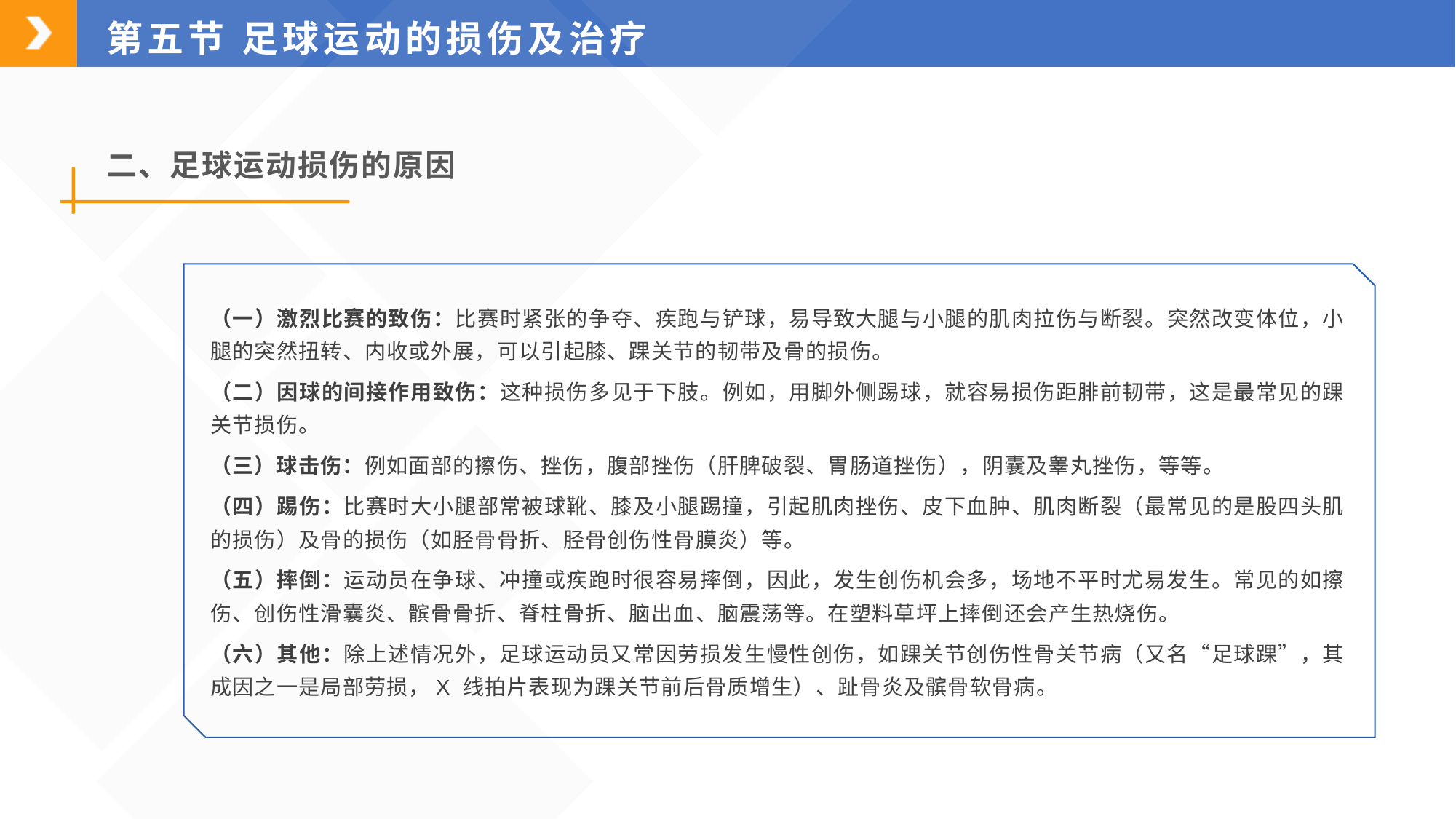

第五节 足球运动的损伤及治疗
二、足球运动损伤的原因

（一）激烈比赛的致伤：比赛时紧张的争夺、疾跑与铲球，易导致大腿与小腿的肌肉拉伤与断裂。突然改变体位，小腿的突然扭转、内收或外展，可以引起膝、踝关节的韧带及骨的损伤。
（二）因球的间接作用致伤：这种损伤多见于下肢。例如，用脚外侧踢球，就容易损伤距腓前韧带，这是最常见的踝关节损伤。
（三）球击伤：例如面部的擦伤、挫伤，腹部挫伤（肝脾破裂、胃肠道挫伤），阴囊及睾丸挫伤，等等。
（四）踢伤：比赛时大小腿部常被球靴、膝及小腿踢撞，引起肌肉挫伤、皮下血肿、肌肉断裂（最常见的是股四头肌的损伤）及骨的损伤（如胫骨骨折、胫骨创伤性骨膜炎）等。
（五）摔倒：运动员在争球、冲撞或疾跑时很容易摔倒，因此，发生创伤机会多，场地不平时尤易发生。常见的如擦伤、创伤性滑囊炎、髌骨骨折、脊柱骨折、脑出血、脑震荡等。在塑料草坪上摔倒还会产生热烧伤。
（六）其他：除上述情况外，足球运动员又常因劳损发生慢性创伤，如踝关节创伤性骨关节病（又名“足球踝”，其成因之一是局部劳损，X 线拍片表现为踝关节前后骨质增生）、趾骨炎及髌骨软骨病。